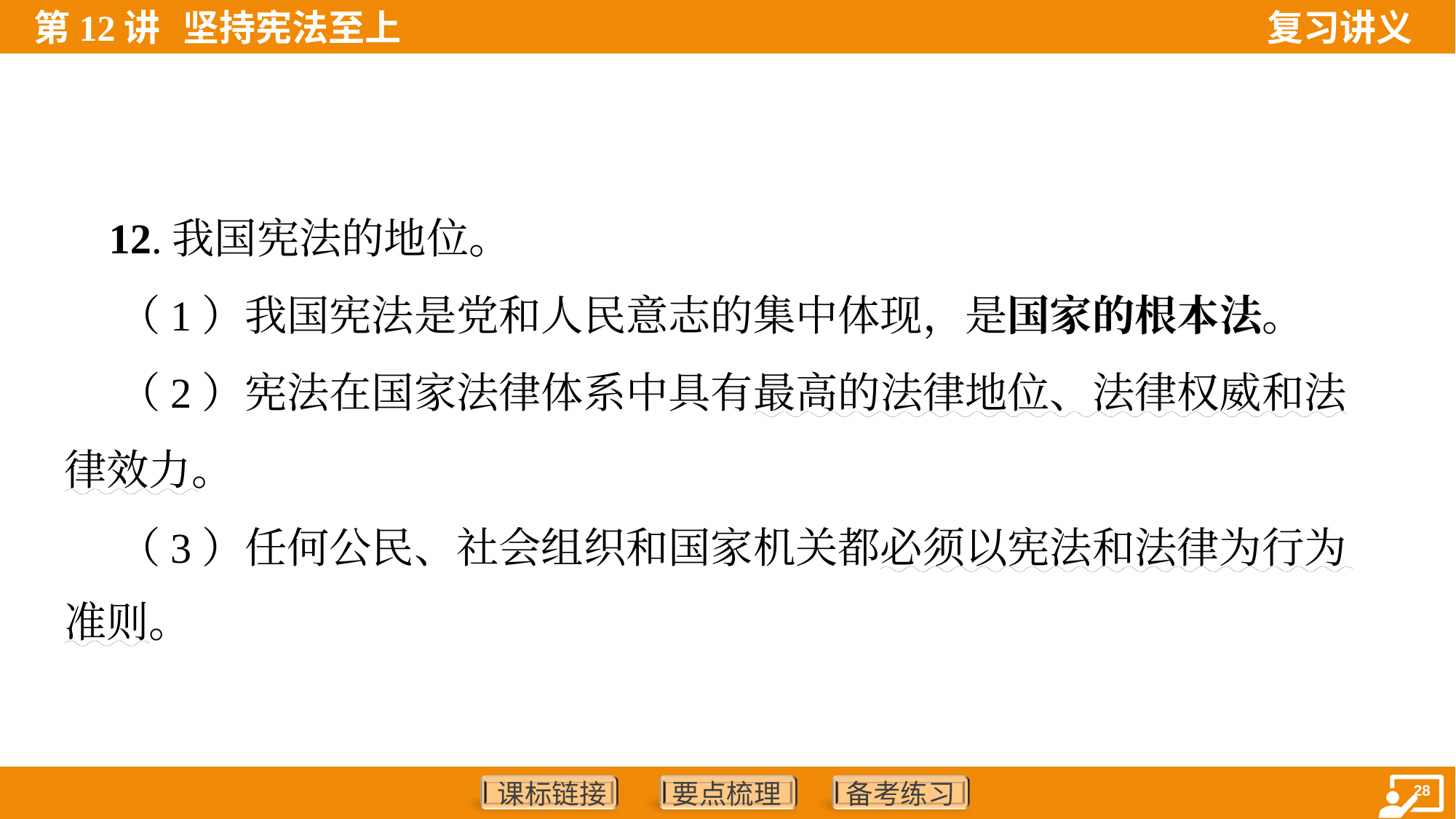

12.我国宪法的地位。
    （1）我国宪法是党和人民意志的集中体现，是国家的根本法。
    （2）宪法在国家法律体系中具有最高的法律地位、法律权威和法
律效力。
    （3）任何公民、社会组织和国家机关都必须以宪法和法律为行为
准则。